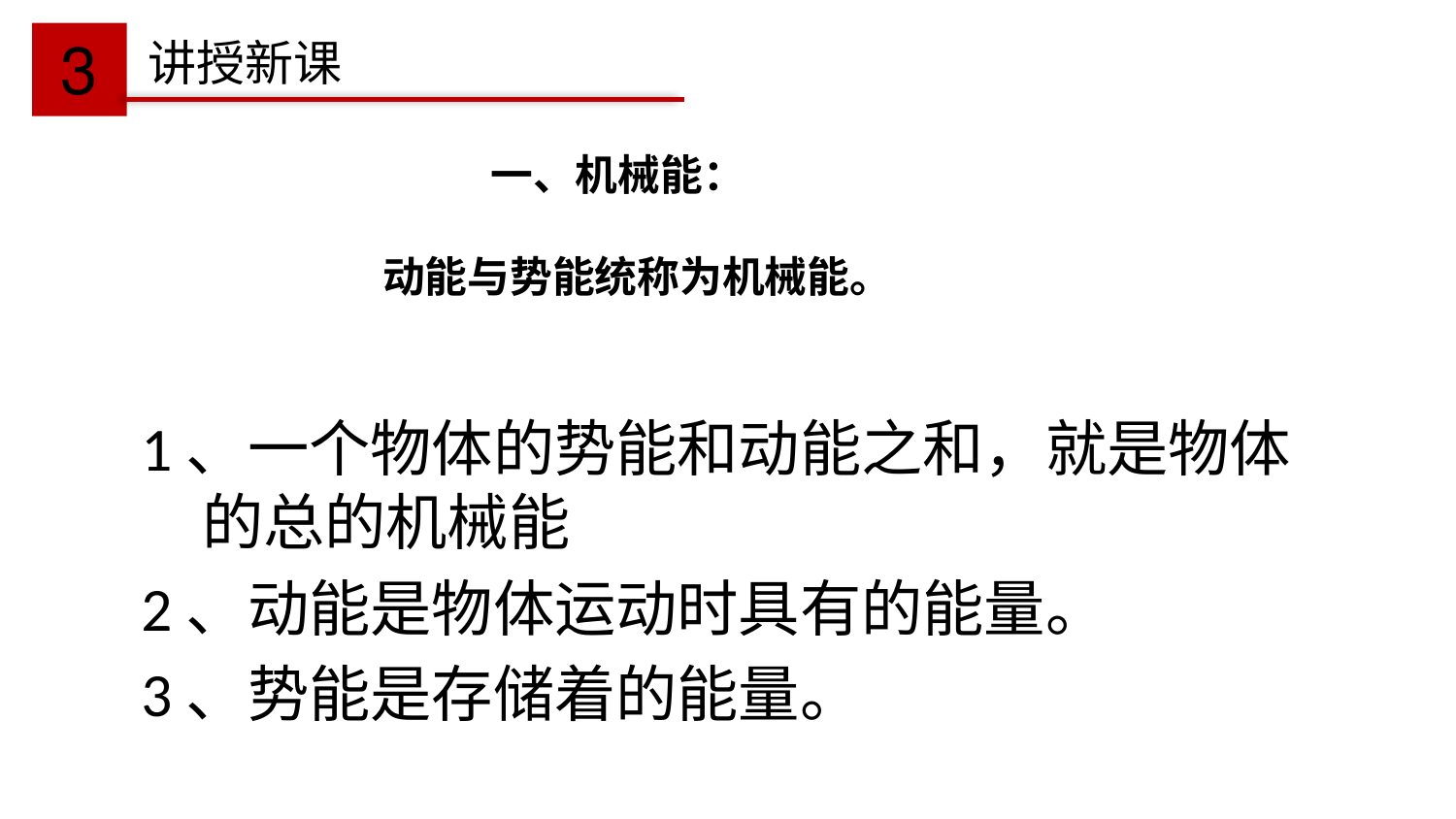

3
讲授新课
一、机械能：
    动能与势能统称为机械能。
# 1、一个物体的势能和动能之和，就是物体的总的机械能
2、动能是物体运动时具有的能量。
3、势能是存储着的能量。